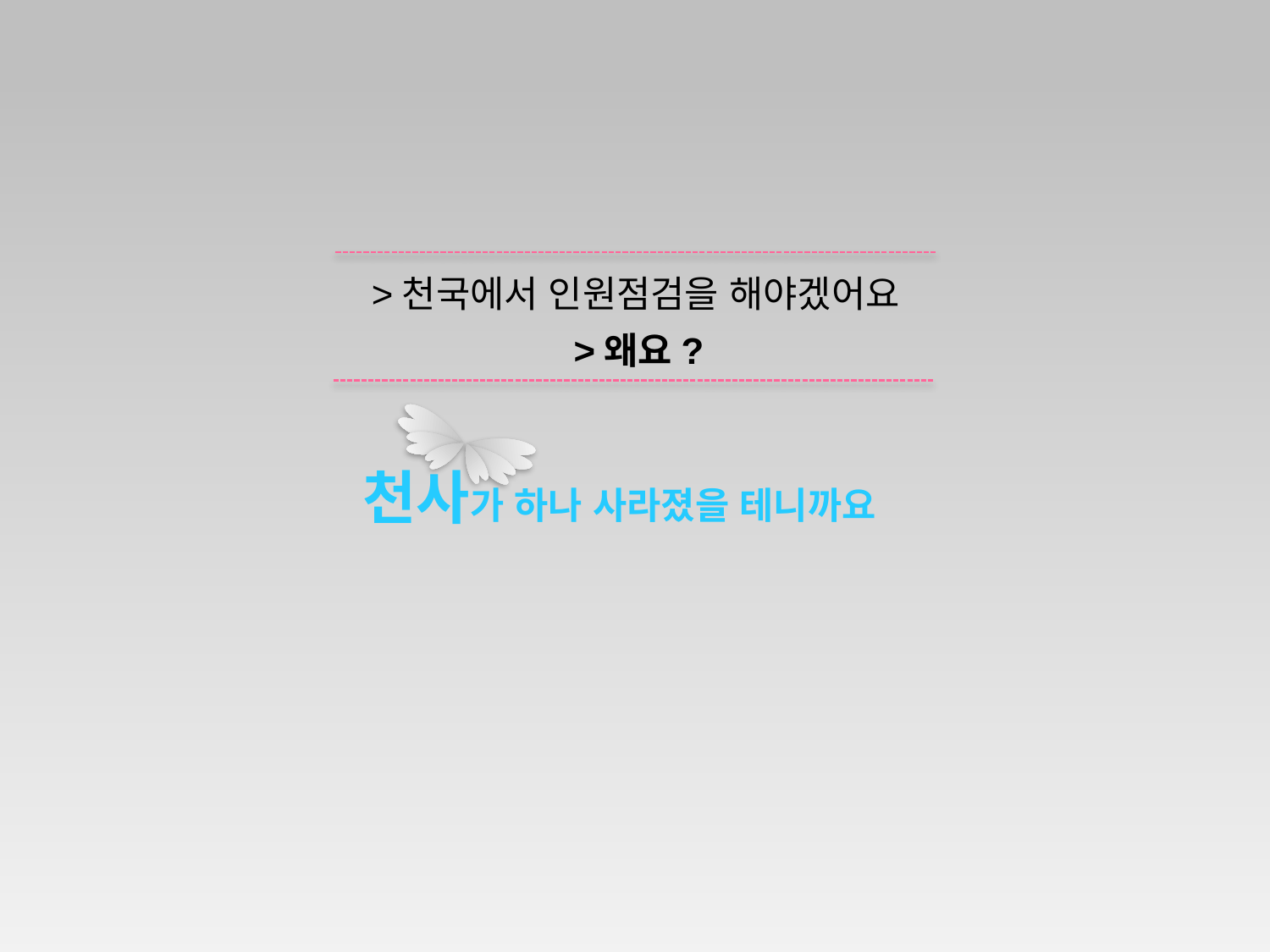

>천국에서 인원점검을 해야겠어요
>왜요?

천사가 하나 사라졌을 테니까요